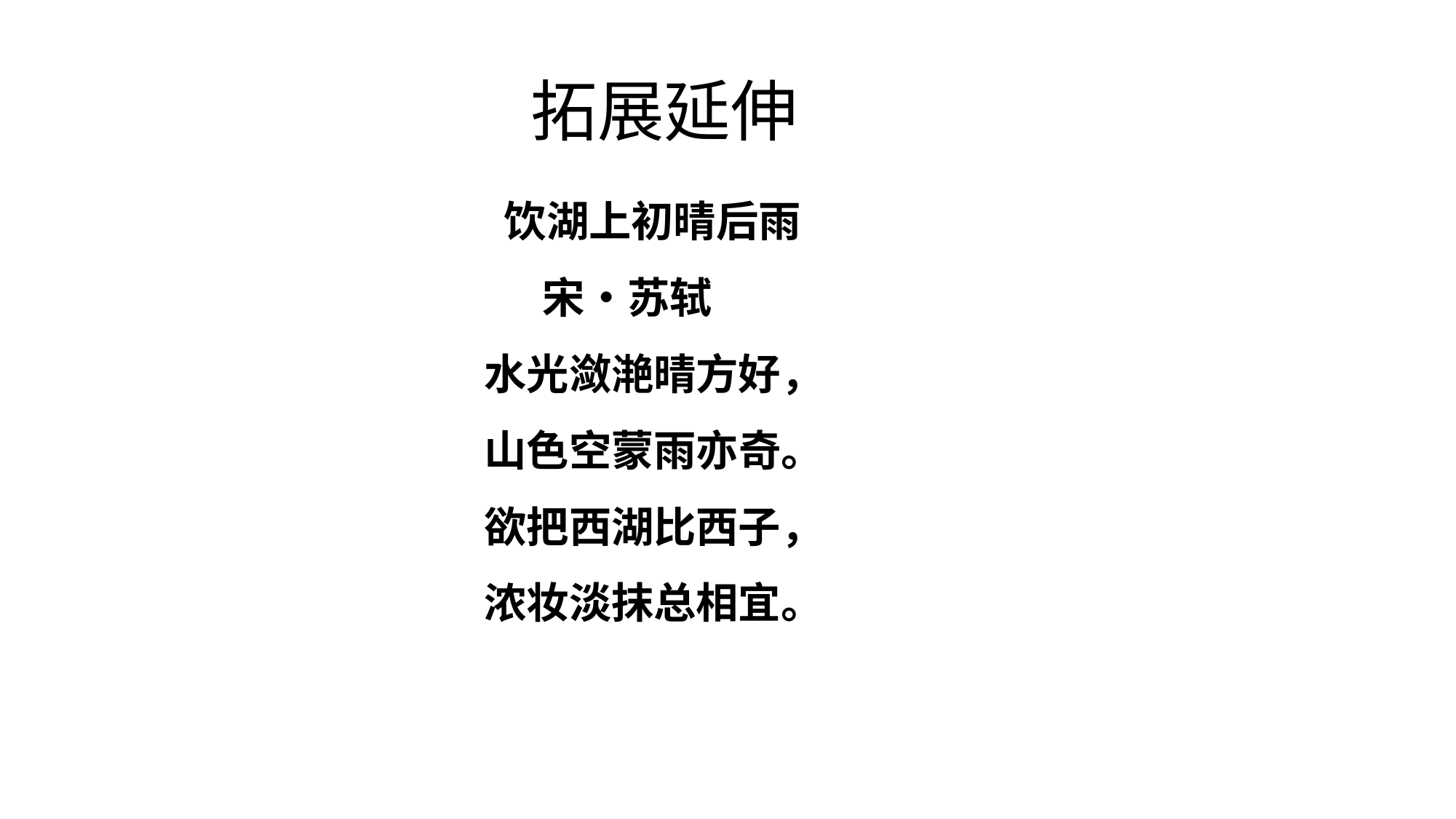

拓展延伸
 饮湖上初晴后雨
     宋•苏轼
水光潋滟晴方好，
山色空蒙雨亦奇。
欲把西湖比西子，
浓妆淡抹总相宜。